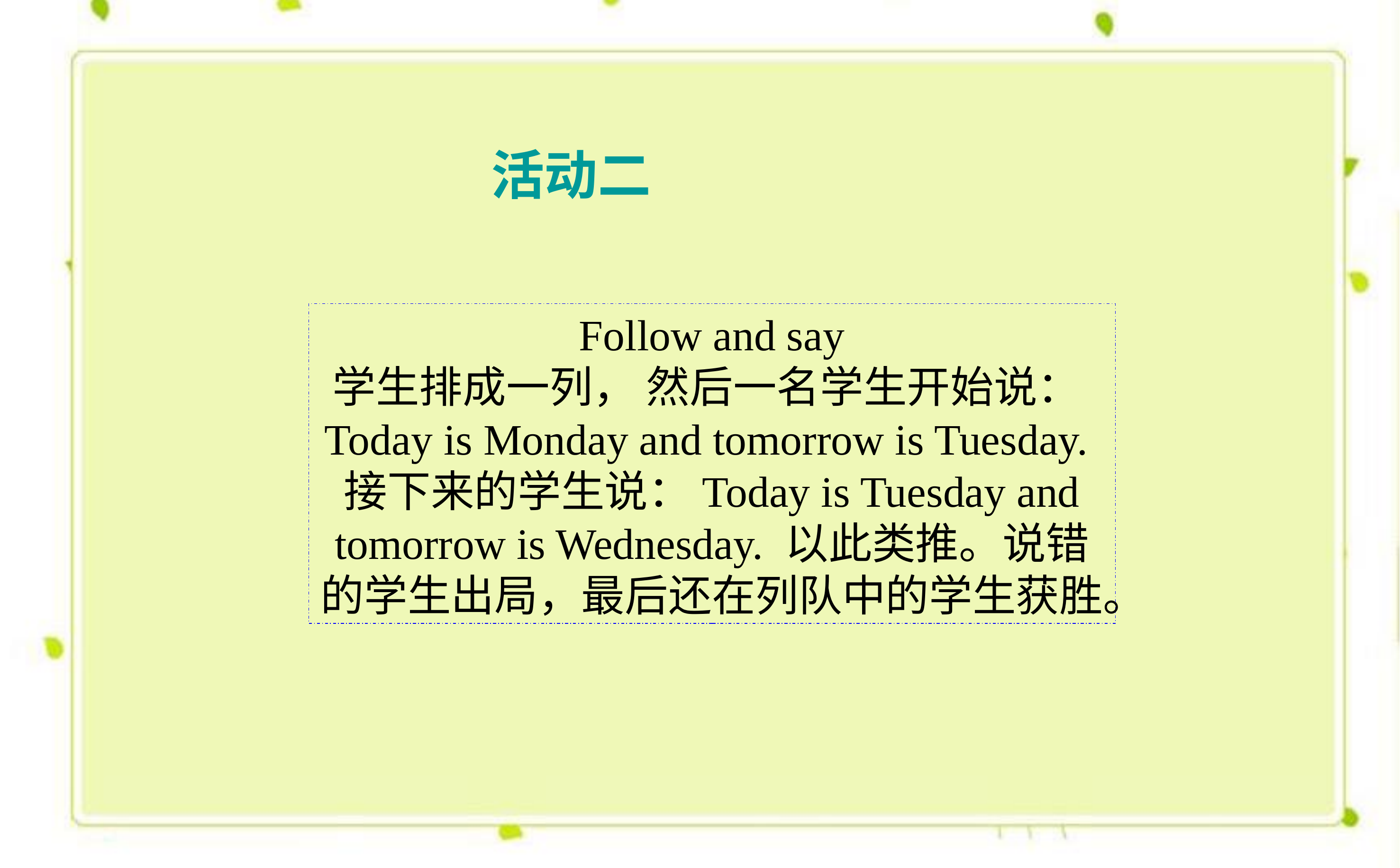

活动二
Follow and say
学生排成一列， 然后一名学生开始说：Today is Monday and tomorrow is Tuesday.接下来的学生说：Today is Tuesday and tomorrow is Wednesday. 以此类推。说错的学生出局，最后还在列队中的学生获胜。